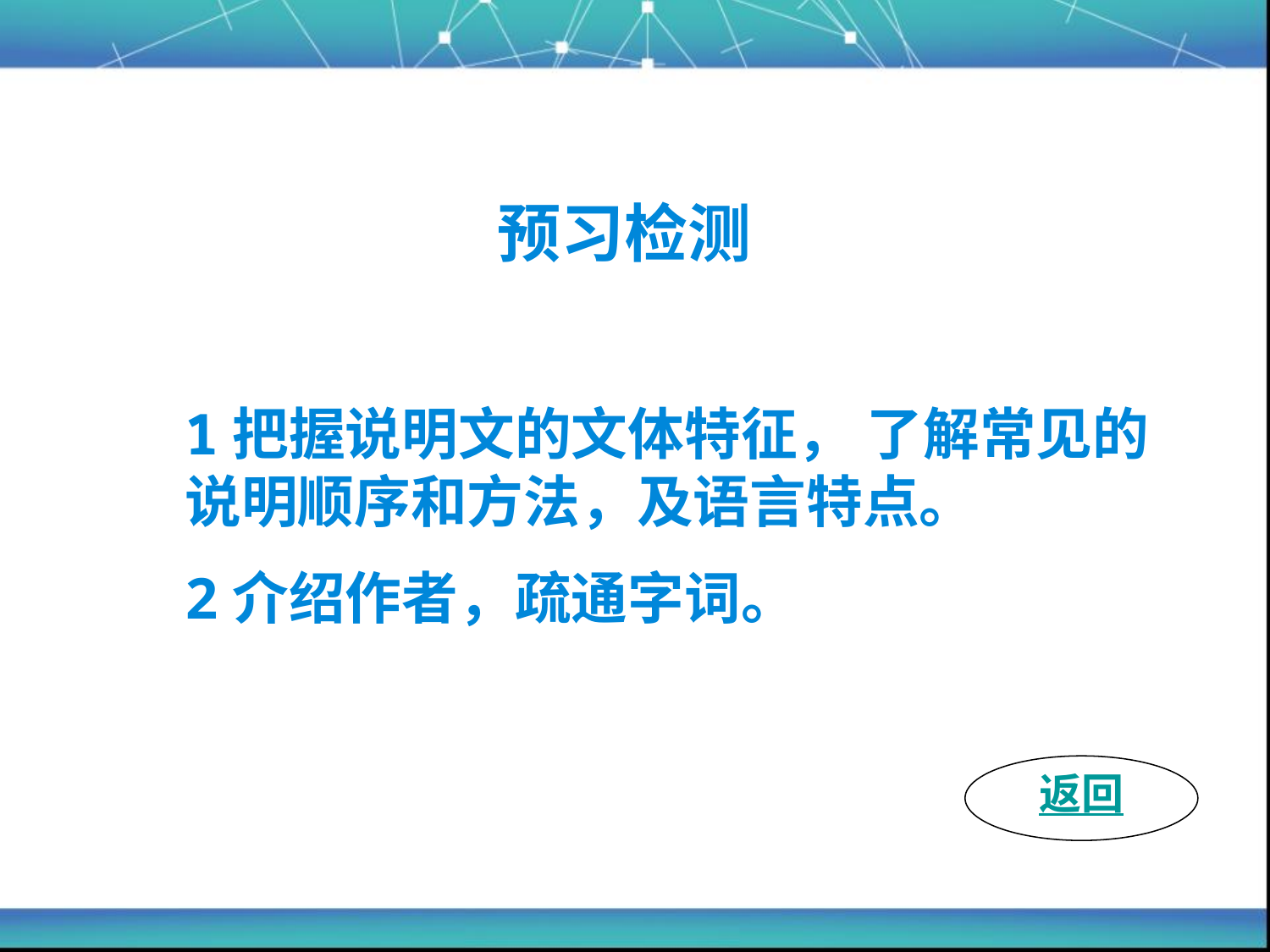

# 预习检测
1把握说明文的文体特征， 了解常见的说明顺序和方法，及语言特点。
2介绍作者，疏通字词。
返回